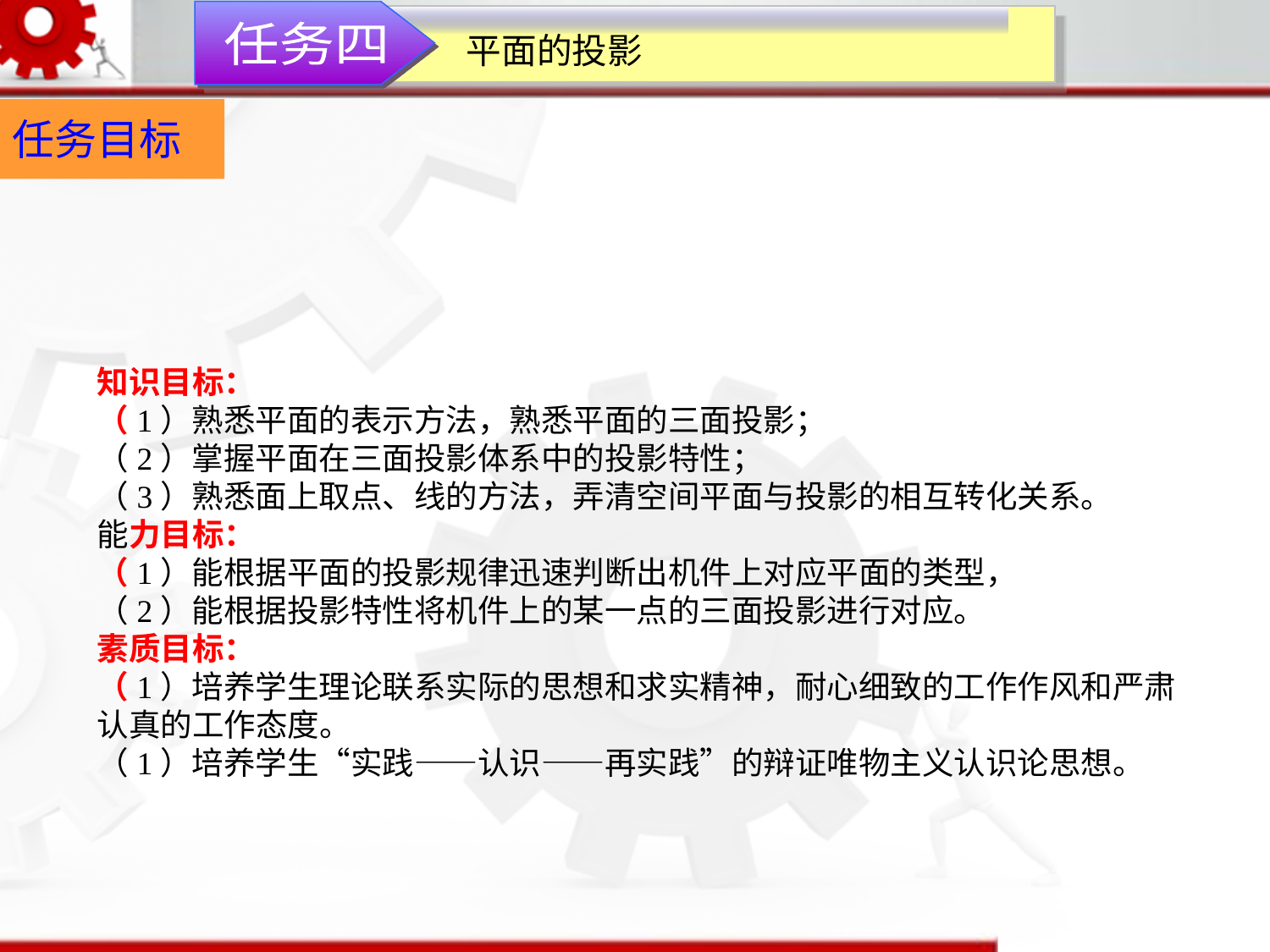

任务四
平面的投影
任务目标
知识目标：（1）熟悉平面的表示方法，熟悉平面的三面投影；（2）掌握平面在三面投影体系中的投影特性；（3）熟悉面上取点、线的方法，弄清空间平面与投影的相互转化关系。能力目标：（1）能根据平面的投影规律迅速判断出机件上对应平面的类型，（2）能根据投影特性将机件上的某一点的三面投影进行对应。
素质目标：（1）培养学生理论联系实际的思想和求实精神，耐心细致的工作作风和严肃认真的工作态度。（1）培养学生“实践——认识——再实践”的辩证唯物主义认识论思想。